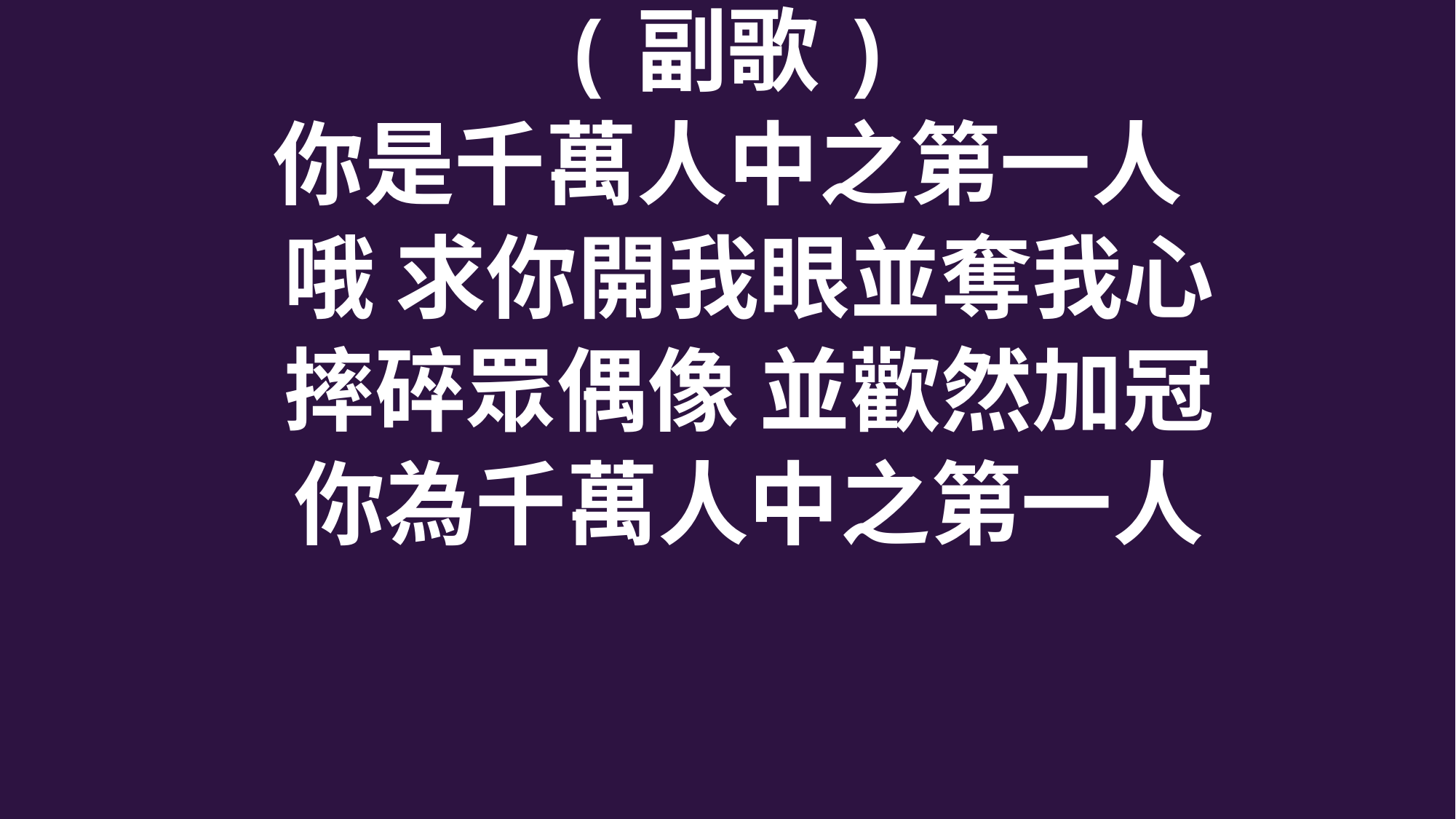

(副歌)
你是千萬人中之第一人
 哦 求你開我眼並奪我心
 摔碎眾偶像 並歡然加冠
 你為千萬人中之第一人